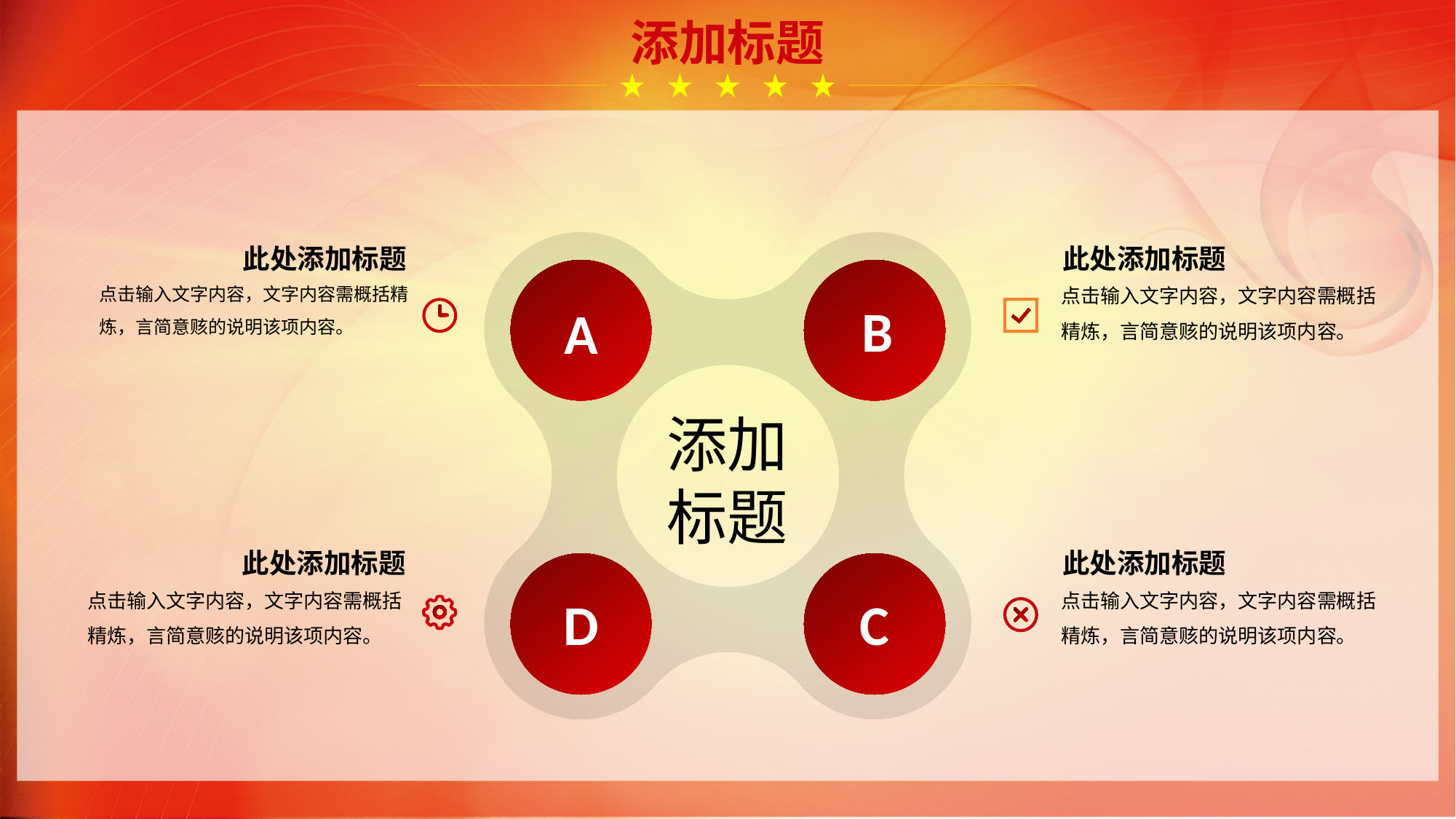

添加标题

此处添加标题
此处添加标题
点击输入文字内容，文字内容需概括精炼，言简意赅的说明该项内容。
点击输入文字内容，文字内容需概括精炼，言简意赅的说明该项内容。

此处添加标题
此处添加标题
点击输入文字内容，文字内容需概括精炼，言简意赅的说明该项内容。
点击输入文字内容，文字内容需概括精炼，言简意赅的说明该项内容。

B
A

D
C
添加
标题